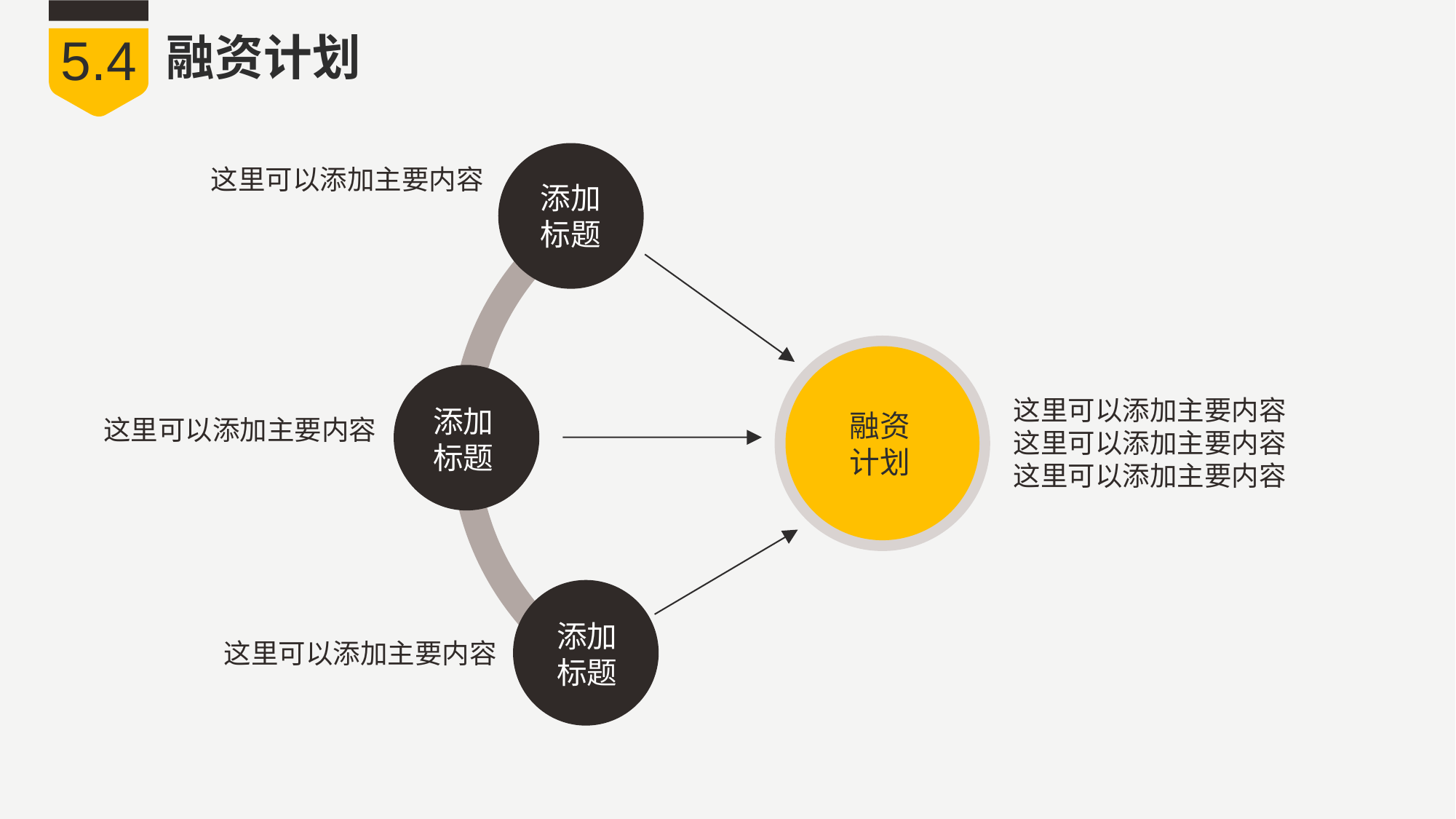

5.4
融资计划

添加
标题
这里可以添加主要内容

融资计划

添加
标题
这里可以添加主要内容
这里可以添加主要内容
这里可以添加主要内容
这里可以添加主要内容

添加
标题
这里可以添加主要内容